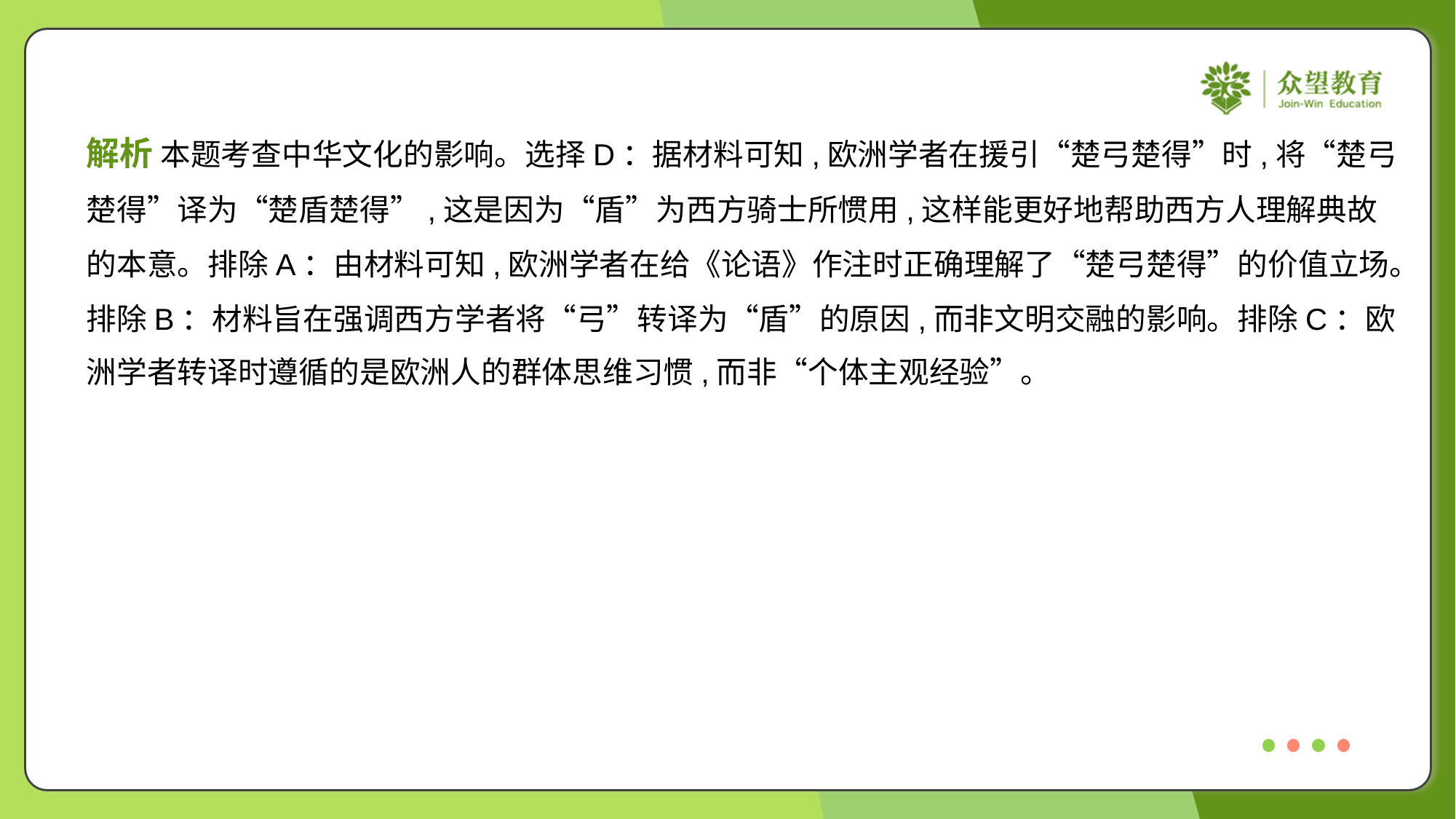

解析 本题考查中华文化的影响。选择D：据材料可知,欧洲学者在援引“楚弓楚得”时,将“楚弓
楚得”译为“楚盾楚得”,这是因为“盾”为西方骑士所惯用,这样能更好地帮助西方人理解典故
的本意。排除A：由材料可知,欧洲学者在给《论语》作注时正确理解了“楚弓楚得”的价值立场。
排除B：材料旨在强调西方学者将“弓”转译为“盾”的原因,而非文明交融的影响。排除C：欧
洲学者转译时遵循的是欧洲人的群体思维习惯,而非“个体主观经验”。